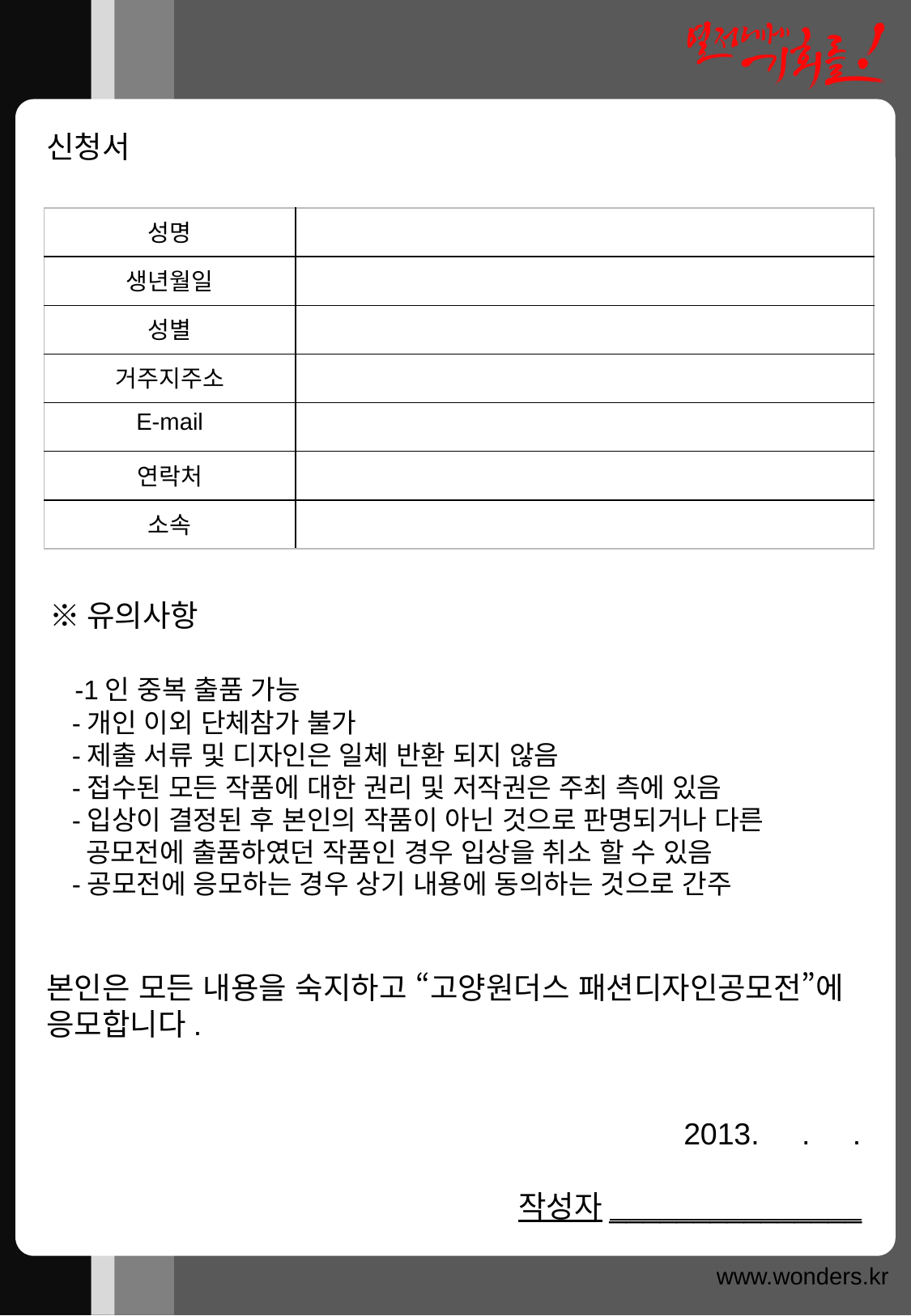

신청서
| 성명 |  |
| --- | --- |
| 생년월일 |  |
| 성별 |  |
| 거주지주소 |  |
| E-mail |  |
| 연락처 |  |
| 소속 |  |
※유의사항

   -1인 중복 출품 가능
   -개인 이외 단체참가 불가
   -제출 서류 및 디자인은 일체 반환 되지 않음
   -접수된 모든 작품에 대한 권리 및 저작권은 주최 측에 있음
   -입상이 결정된 후 본인의 작품이 아닌 것으로 판명되거나 다른
    공모전에 출품하였던 작품인 경우 입상을 취소 할 수 있음
   -공모전에 응모하는 경우 상기 내용에 동의하는 것으로 간주

본인은 모든 내용을 숙지하고 “고양원더스 패션디자인공모전”에 응모합니다.

2013.     .     .

작성자_______________